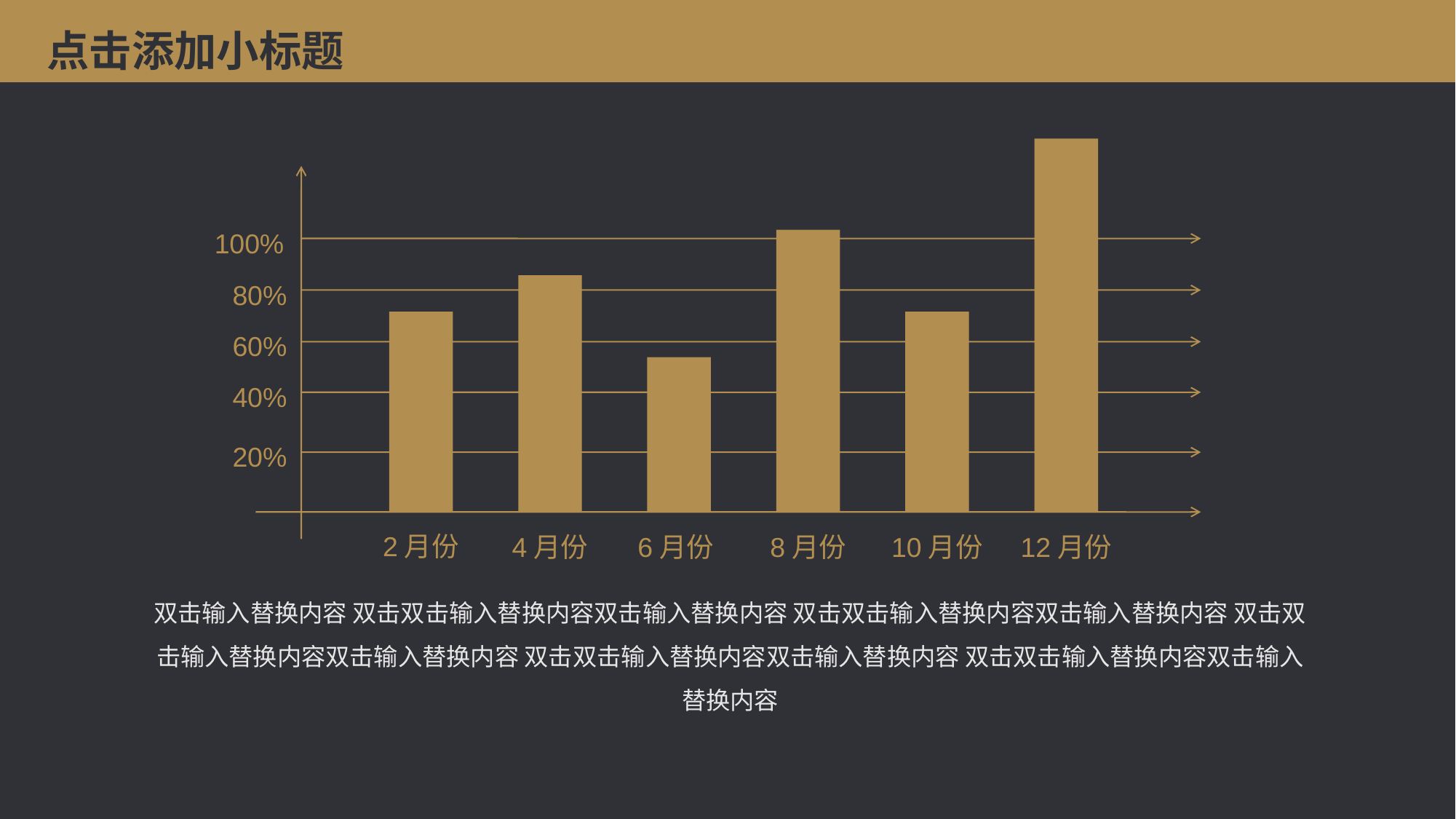

点击添加小标题

100%
80%
60%
40%
20%

2月份

4月份
6月份
8月份
10月份
12月份
双击输入替换内容 双击双击输入替换内容双击输入替换内容 双击双击输入替换内容双击输入替换内容 双击双击输入替换内容双击输入替换内容 双击双击输入替换内容双击输入替换内容 双击双击输入替换内容双击输入替换内容